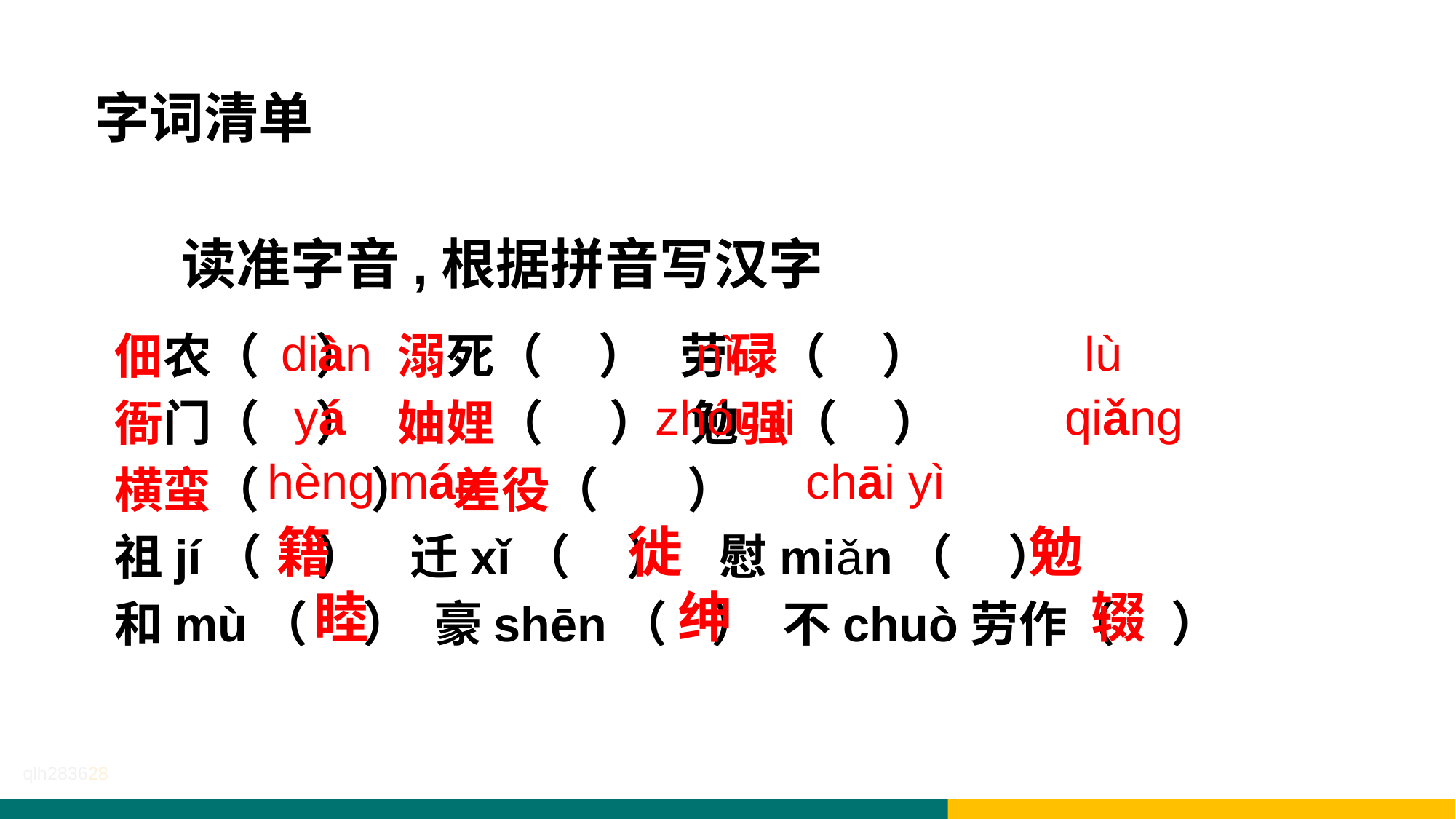

字词清单
读准字音,根据拼音写汉字
佃农（     ）   溺死（     ）   劳碌（     ）
衙门（     ）   妯娌（      ）   勉强（     ）
横蛮（          ）   差役（        ）
祖jí（     ）    迁xǐ（     ）    慰miǎn（     ）
和mù（     ）  豪shēn（    ）  不chuò劳作（     ）
 diàn                        nì                          lù
  yá                       zhóu li                    qiǎng
hèng mán                        chāi yì
 籍                        徙                            勉
    睦                         绅                             辍
qlh283628